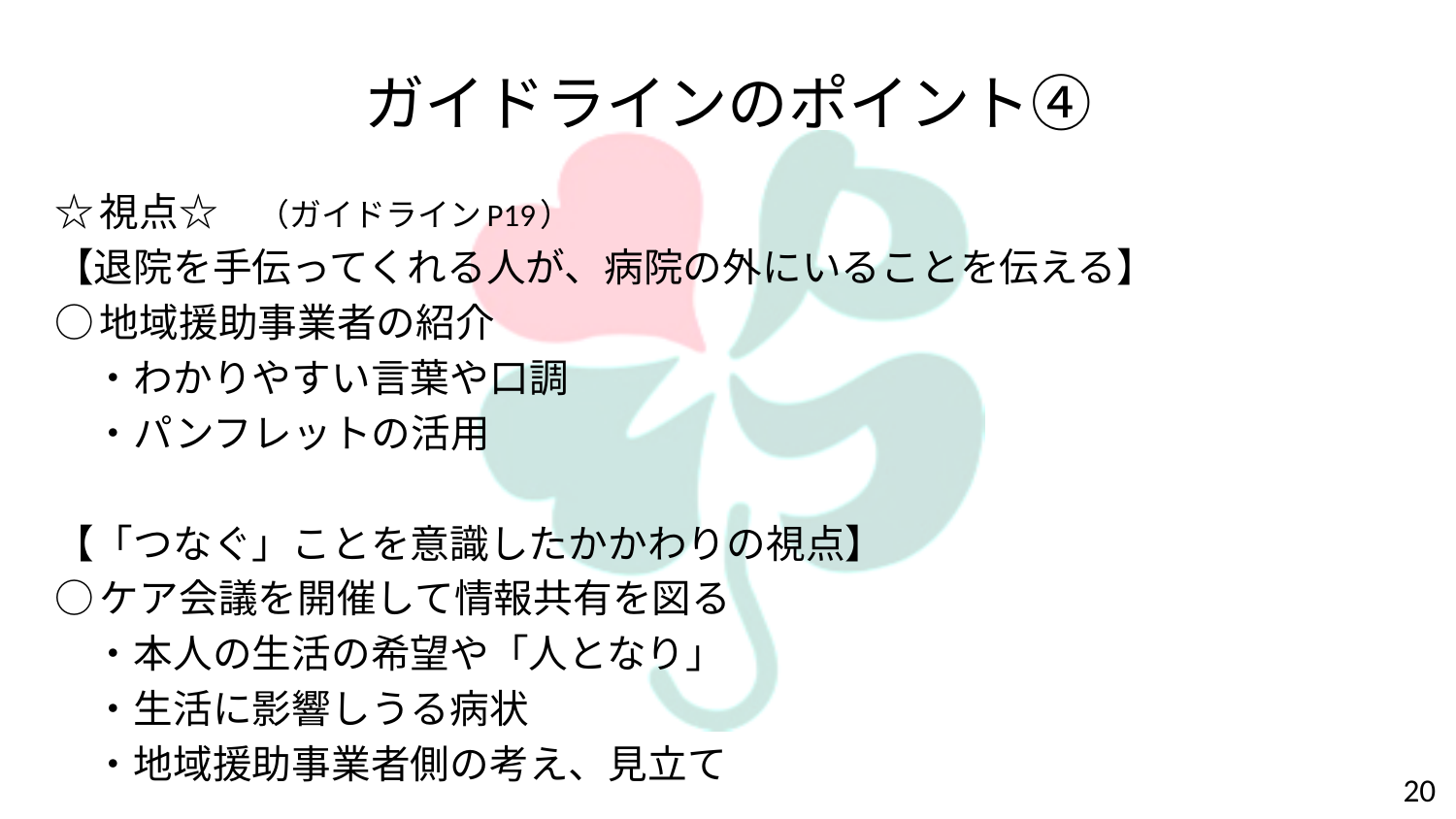

# ガイドラインのポイント④
☆視点☆　（ガイドラインP19）
【退院を手伝ってくれる人が、病院の外にいることを伝える】
○地域援助事業者の紹介
　・わかりやすい言葉や口調
　・パンフレットの活用

【「つなぐ」ことを意識したかかわりの視点】
○ケア会議を開催して情報共有を図る
　・本人の生活の希望や「人となり」
　・生活に影響しうる病状
　・地域援助事業者側の考え、見立て
20